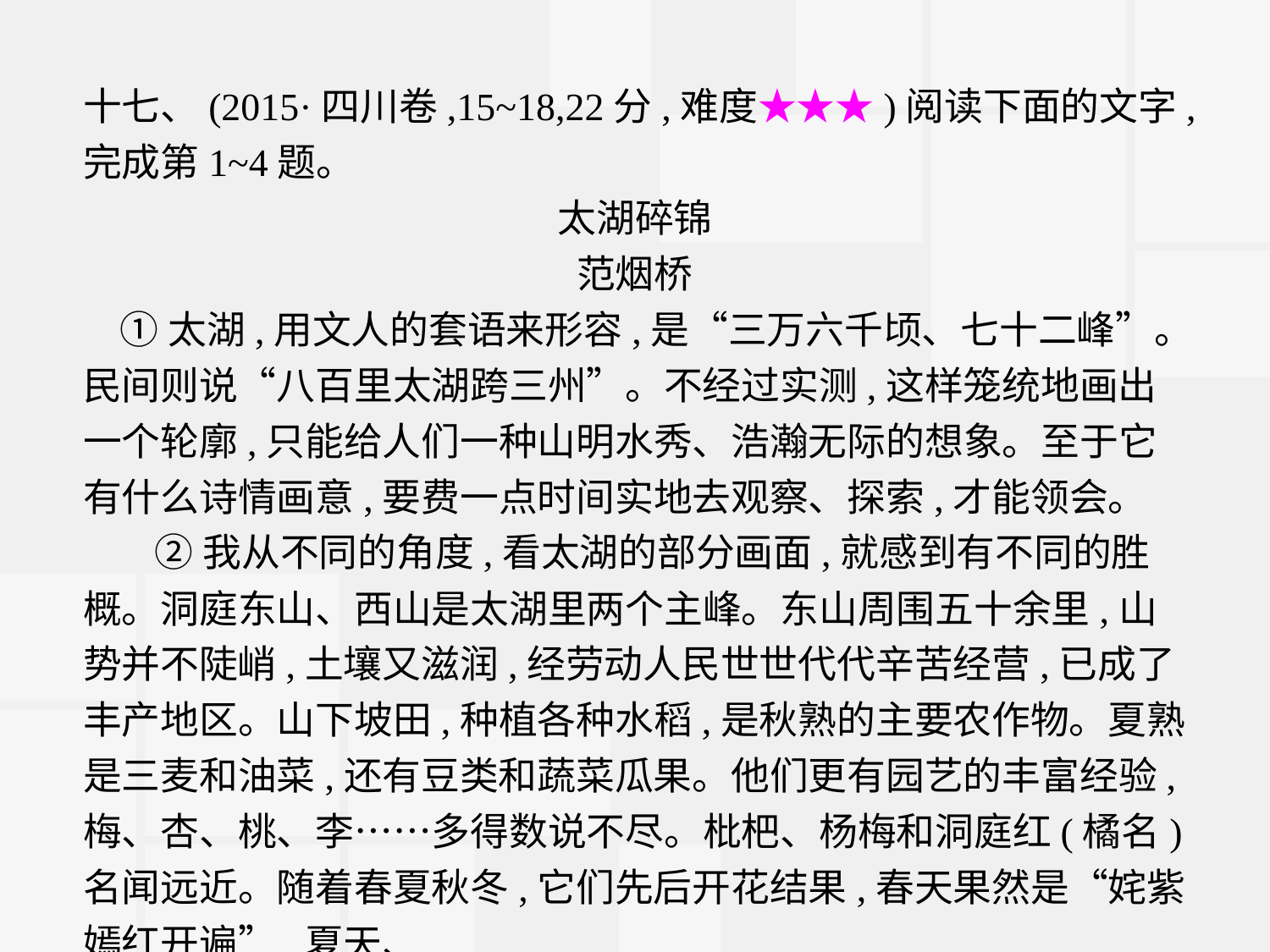

十七、(2015·四川卷,15~18,22分,难度★★★)阅读下面的文字,完成第1~4题。
太湖碎锦
范烟桥
①太湖,用文人的套语来形容,是“三万六千顷、七十二峰”。民间则说“八百里太湖跨三州”。不经过实测,这样笼统地画出一个轮廓,只能给人们一种山明水秀、浩瀚无际的想象。至于它有什么诗情画意,要费一点时间实地去观察、探索,才能领会。
    ②我从不同的角度,看太湖的部分画面,就感到有不同的胜概。洞庭东山、西山是太湖里两个主峰。东山周围五十余里,山势并不陡峭,土壤又滋润,经劳动人民世世代代辛苦经营,已成了丰产地区。山下坡田,种植各种水稻,是秋熟的主要农作物。夏熟是三麦和油菜,还有豆类和蔬菜瓜果。他们更有园艺的丰富经验,梅、杏、桃、李……多得数说不尽。枇杷、杨梅和洞庭红(橘名)名闻远近。随着春夏秋冬,它们先后开花结果,春天果然是“姹紫嫣红开遍”,夏天、